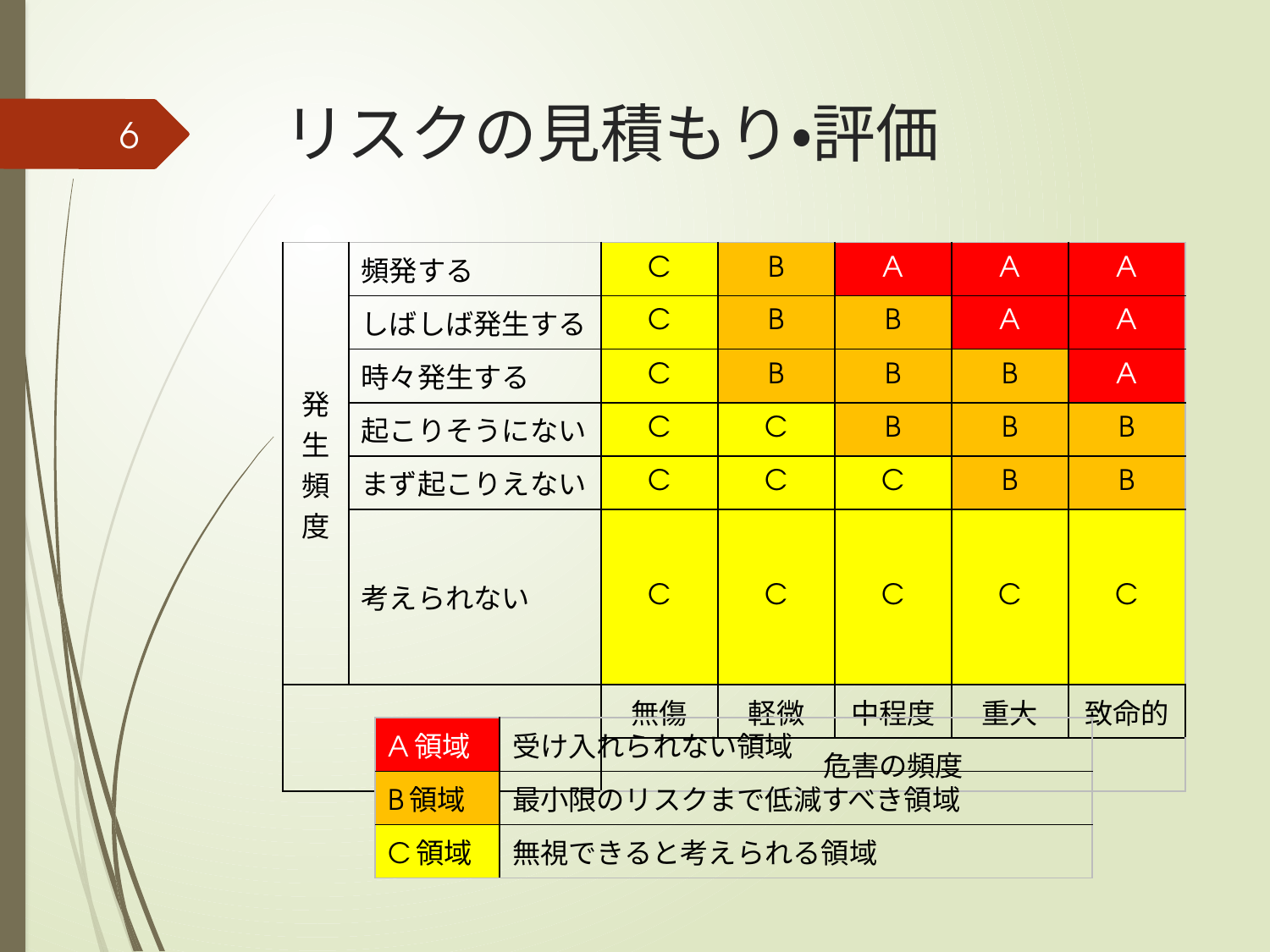

# リスクの見積もり・評価
6
| 発生頻度 | 頻発する | C | B | A | A | A |
| --- | --- | --- | --- | --- | --- | --- |
|  | しばしば発生する | C | B | B | A | A |
|  | 時々発生する | C | B | B | B | A |
|  | 起こりそうにない | C | C | B | B | B |
|  | まず起こりえない | C | C | C | B | B |
|  | 考えられない | C | C | C | C | C |
|  |  | 無傷 | 軽微 | 中程度 | 重大 | 致命的 |
|  |  | 危害の頻度 |  |  |  |  |
| A領域 | 受け入れられない領域 |
| --- | --- |
| B領域 | 最小限のリスクまで低減すべき領域 |
| C領域 | 無視できると考えられる領域 |